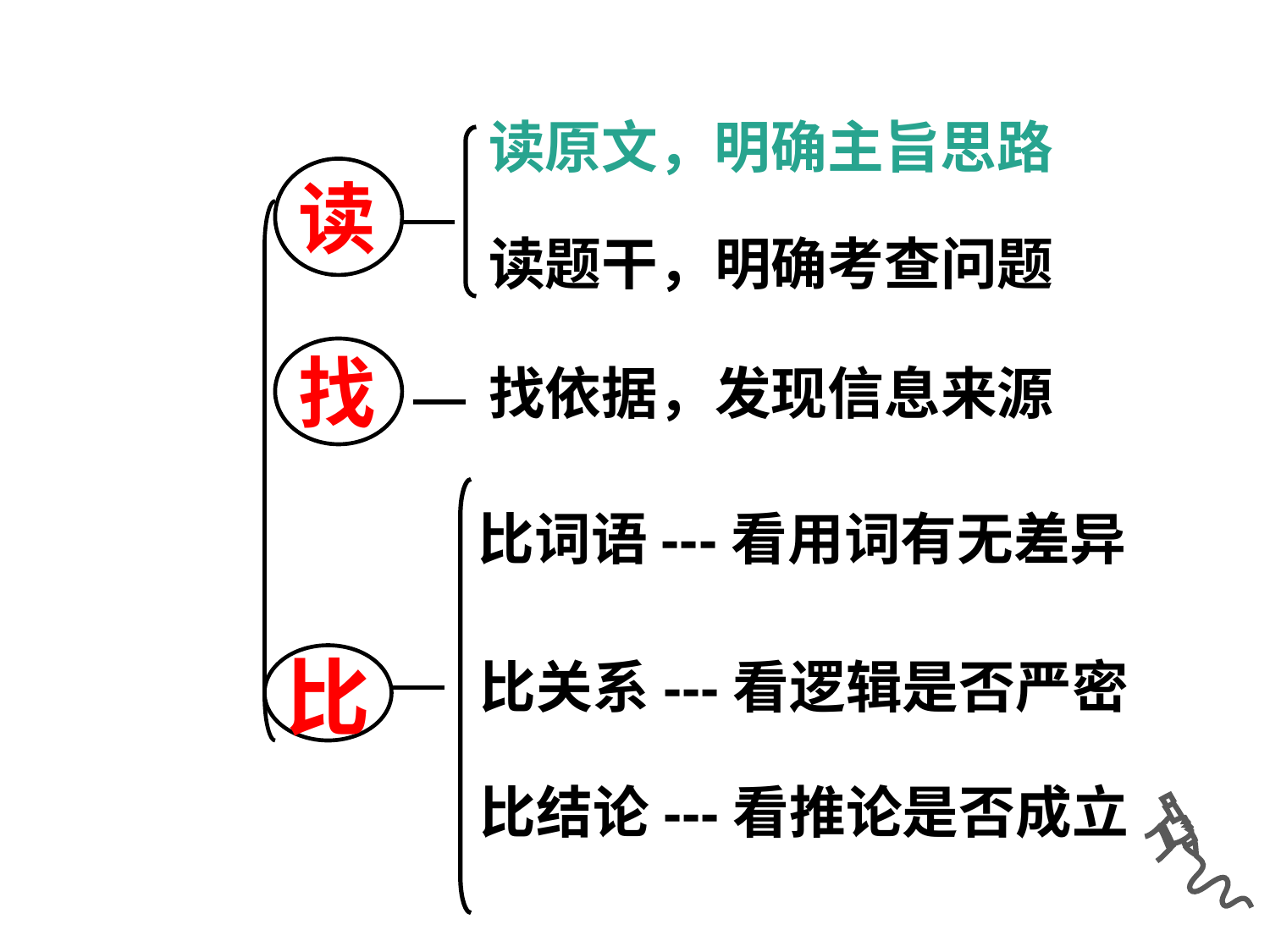

读原文，明确主旨思路

读

读题干，明确考查问题

找
找依据，发现信息来源

比词语---看用词有无差异
比

比关系---看逻辑是否严密
比结论---看推论是否成立